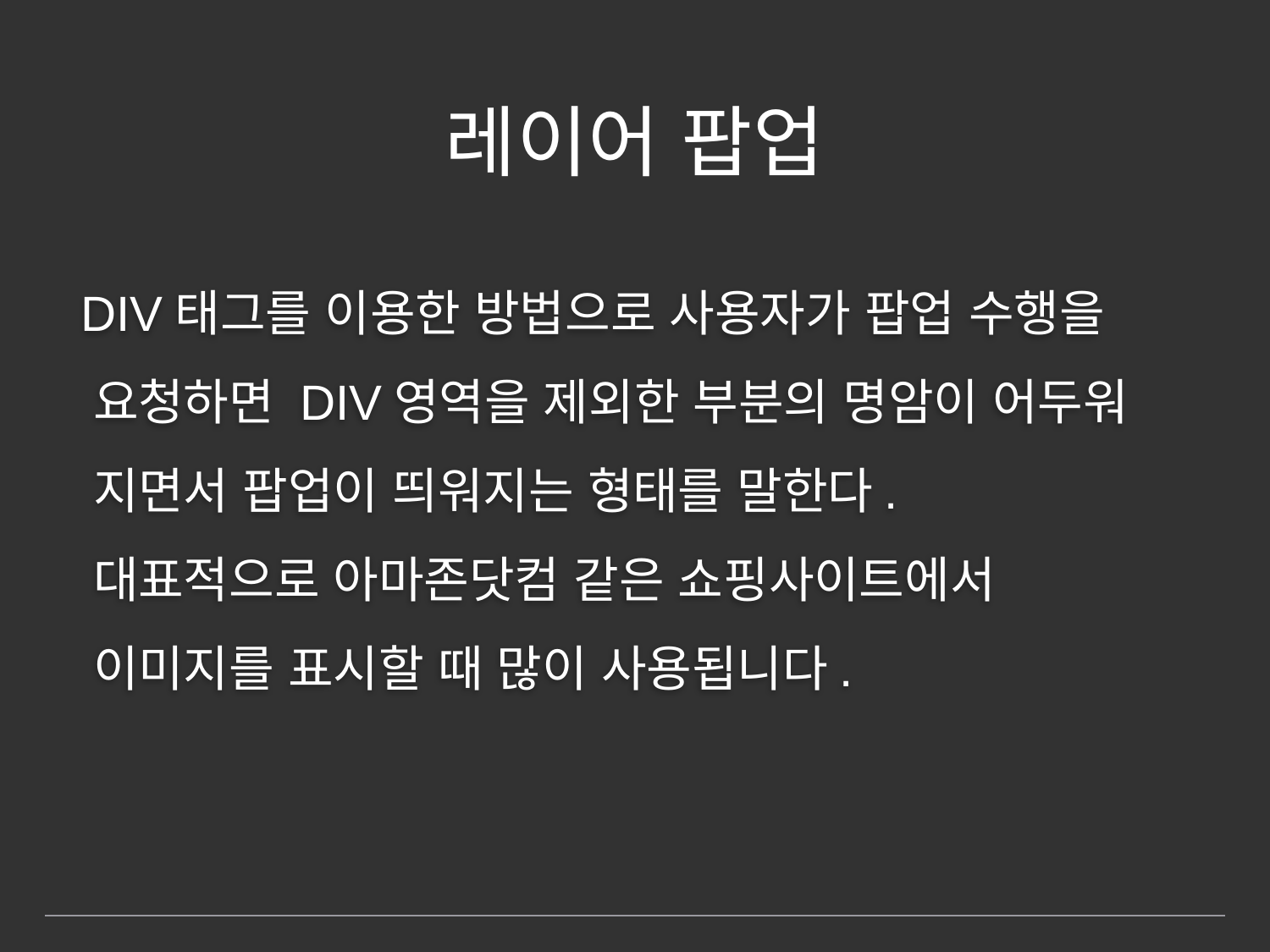

# 레이어 팝업
 DIV태그를 이용한 방법으로 사용자가 팝업 수행을
 요청하면 DIV영역을 제외한 부분의 명암이 어두워
 지면서 팝업이 띄워지는 형태를 말한다.
 대표적으로 아마존닷컴 같은 쇼핑사이트에서
 이미지를 표시할 때 많이 사용됩니다.